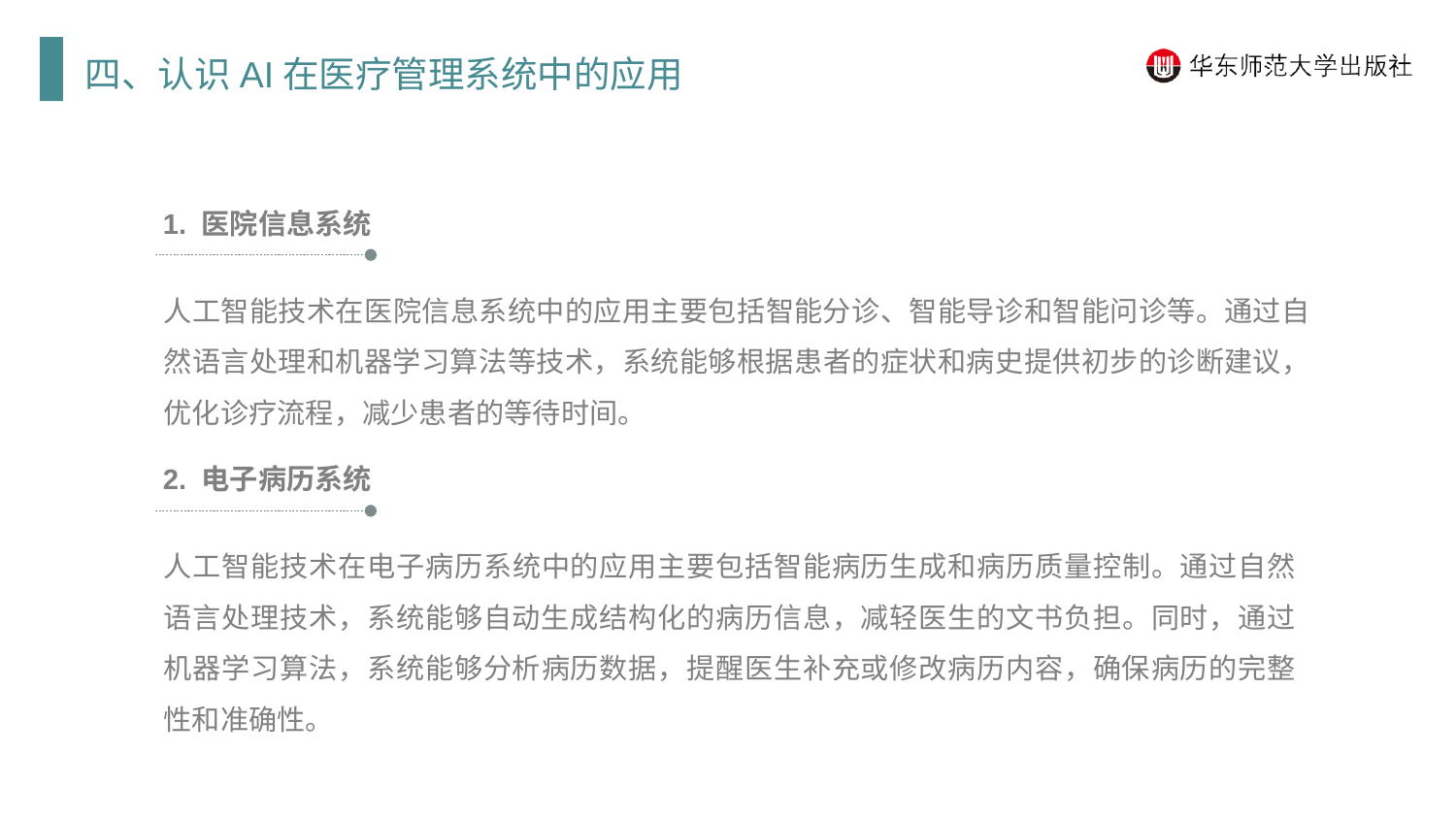

四、认识AI在医疗管理系统中的应用
1. 医院信息系统
人工智能技术在医院信息系统中的应用主要包括智能分诊、智能导诊和智能问诊等。通过自然语言处理和机器学习算法等技术，系统能够根据患者的症状和病史提供初步的诊断建议，优化诊疗流程，减少患者的等待时间。
2. 电子病历系统
人工智能技术在电子病历系统中的应用主要包括智能病历生成和病历质量控制。通过自然语言处理技术，系统能够自动生成结构化的病历信息，减轻医生的文书负担。同时，通过机器学习算法，系统能够分析病历数据，提醒医生补充或修改病历内容，确保病历的完整性和准确性。